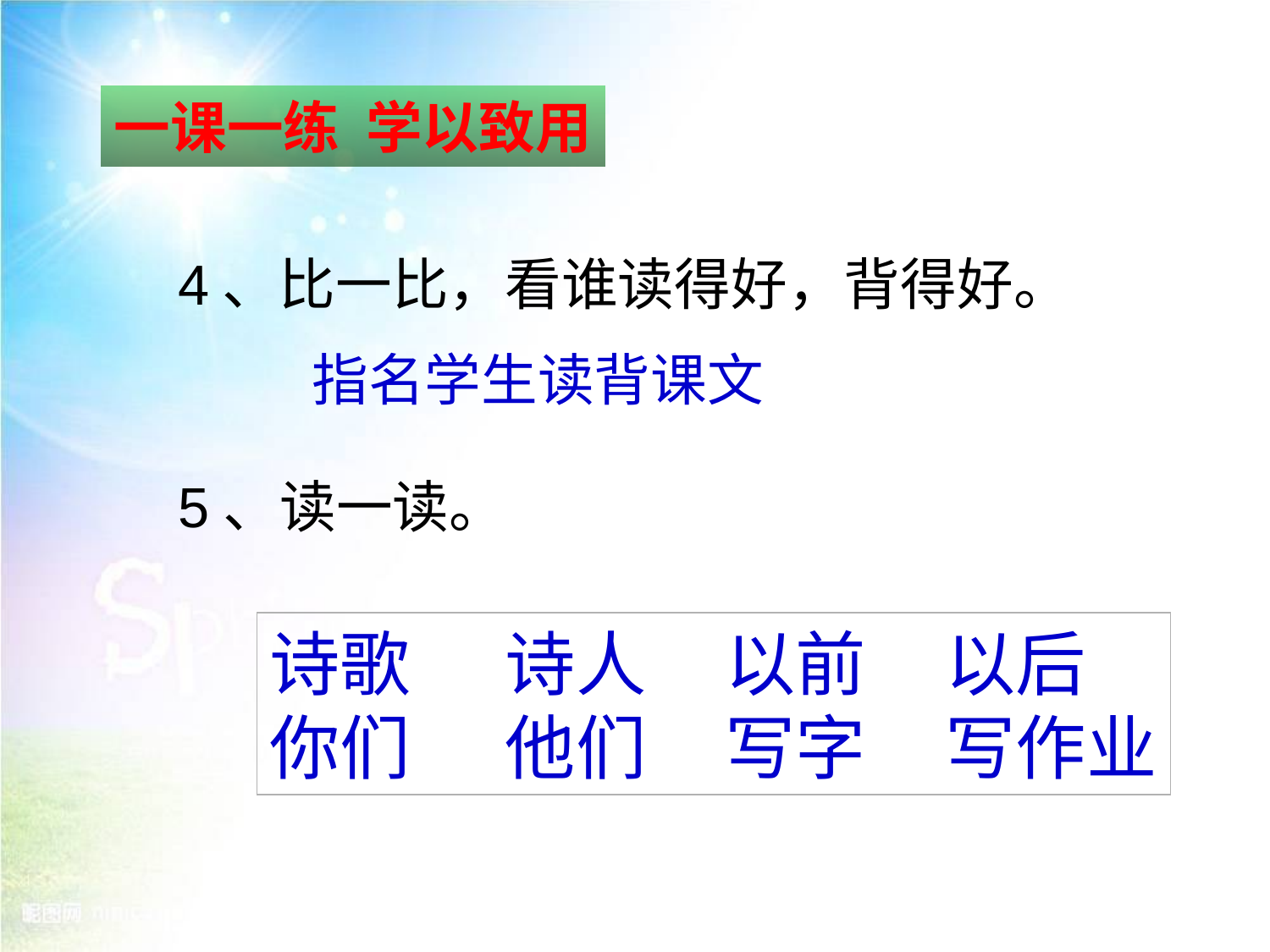

一课一练  学以致用
4、比一比，看谁读得好，背得好。
指名学生读背课文
5、读一读。
诗歌      诗人     以前     以后
你们      他们     写字     写作业